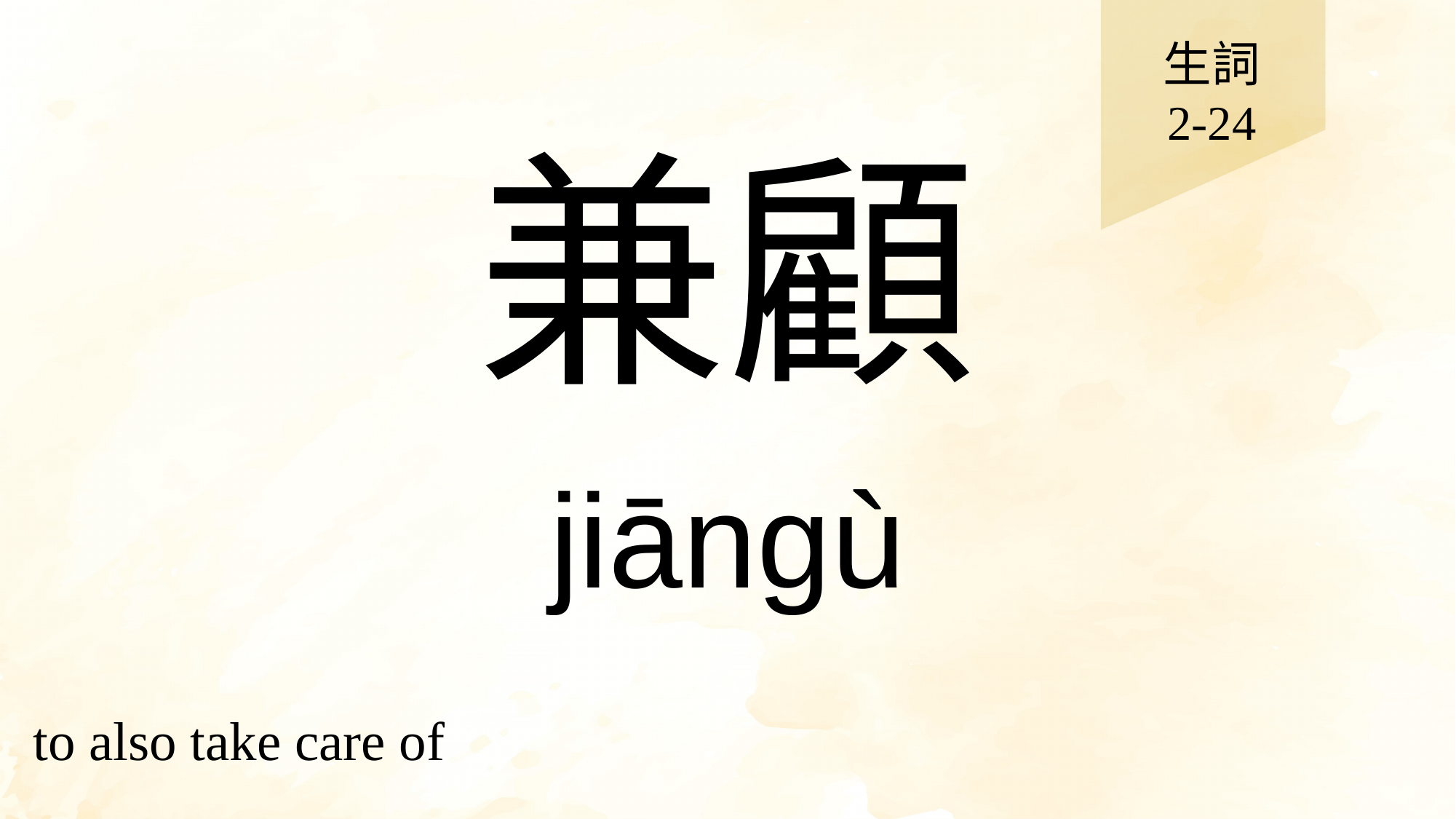

生詞
2-24
# 兼顧
jiāngù
to also take care of